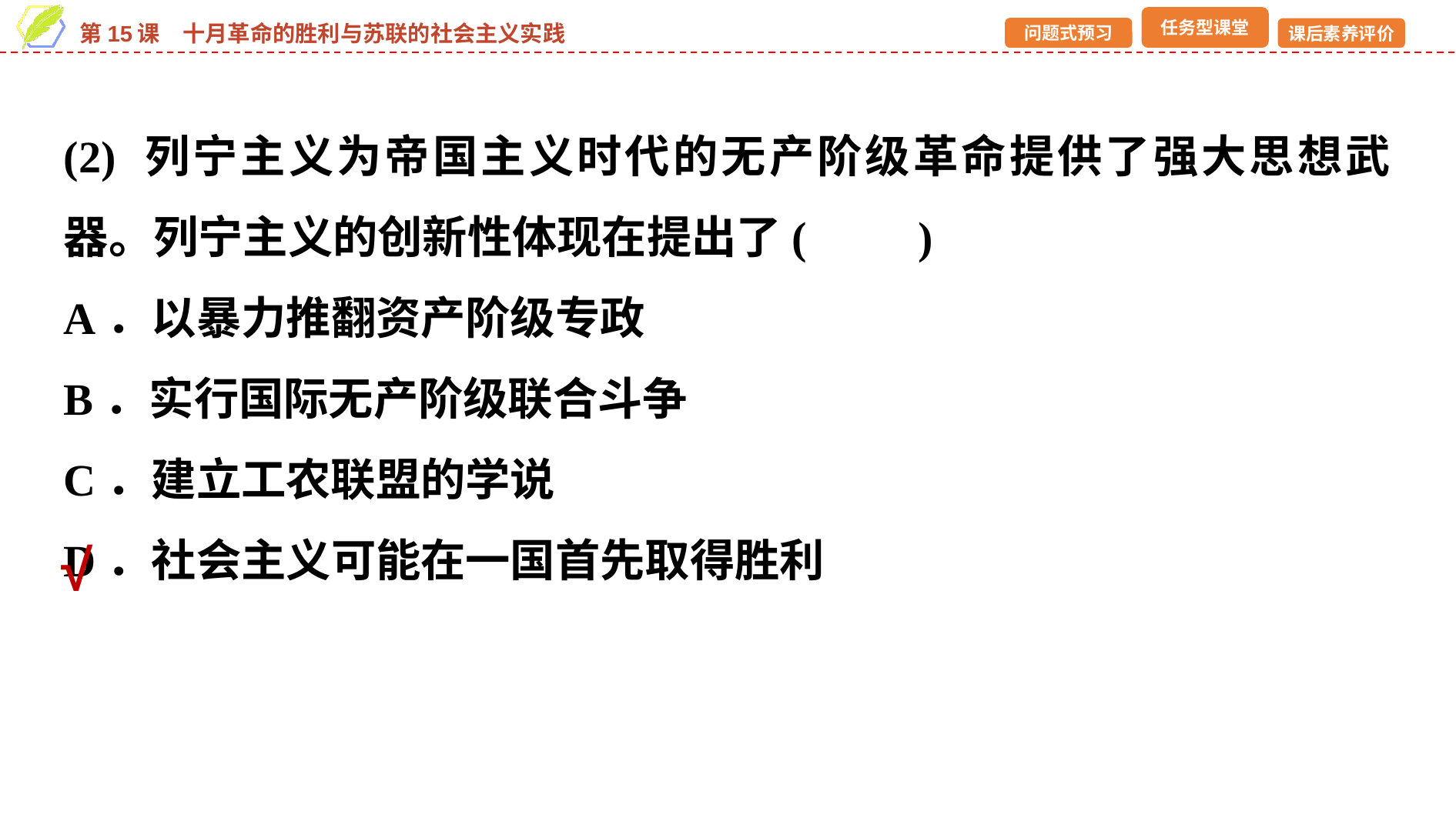

(2) 列宁主义为帝国主义时代的无产阶级革命提供了强大思想武器。列宁主义的创新性体现在提出了(　　)
A．以暴力推翻资产阶级专政
B．实行国际无产阶级联合斗争
C．建立工农联盟的学说
D．社会主义可能在一国首先取得胜利
√